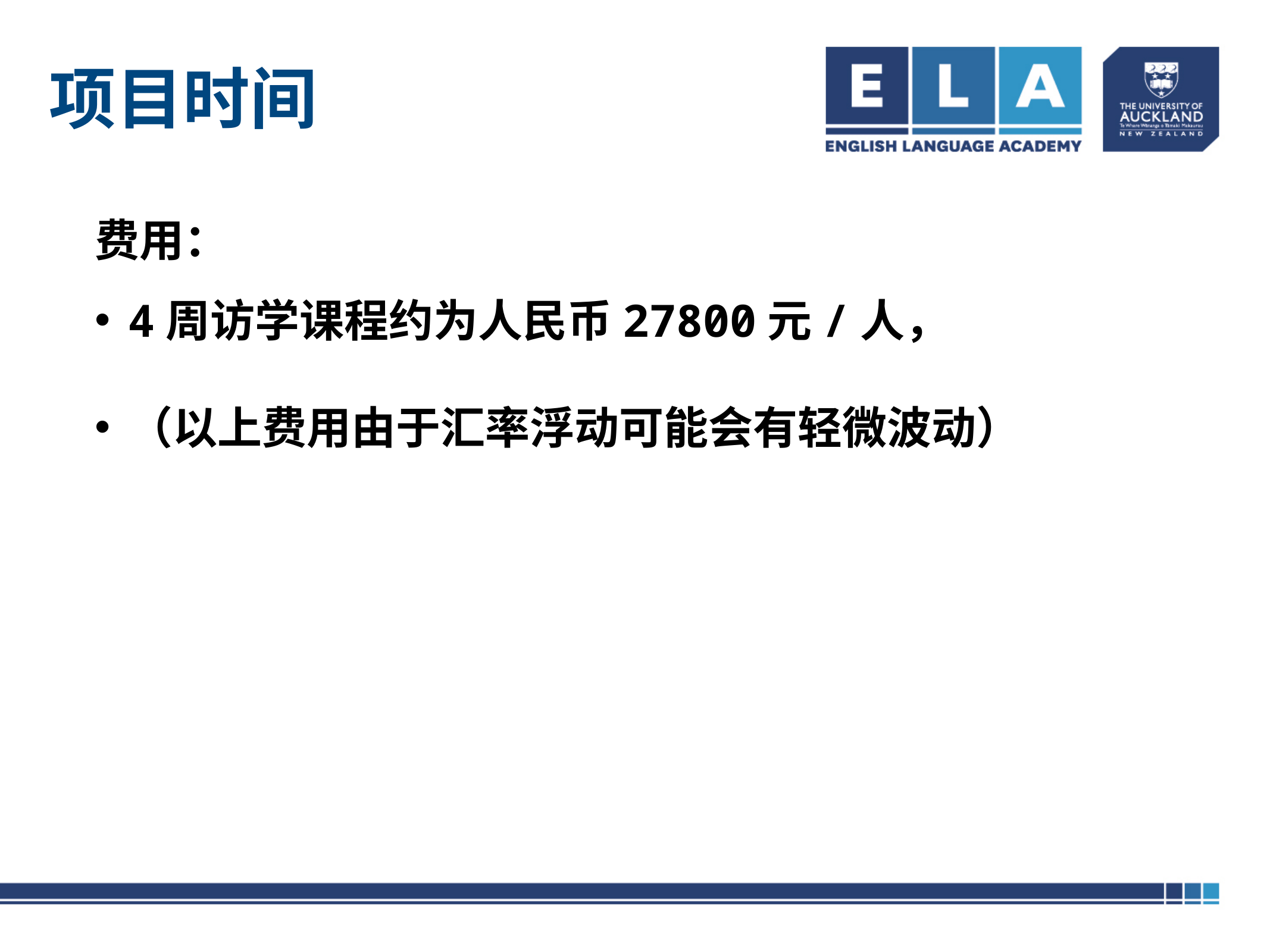

项目时间
费用：
4周访学课程约为人民币27800元/人，

（以上费用由于汇率浮动可能会有轻微波动）